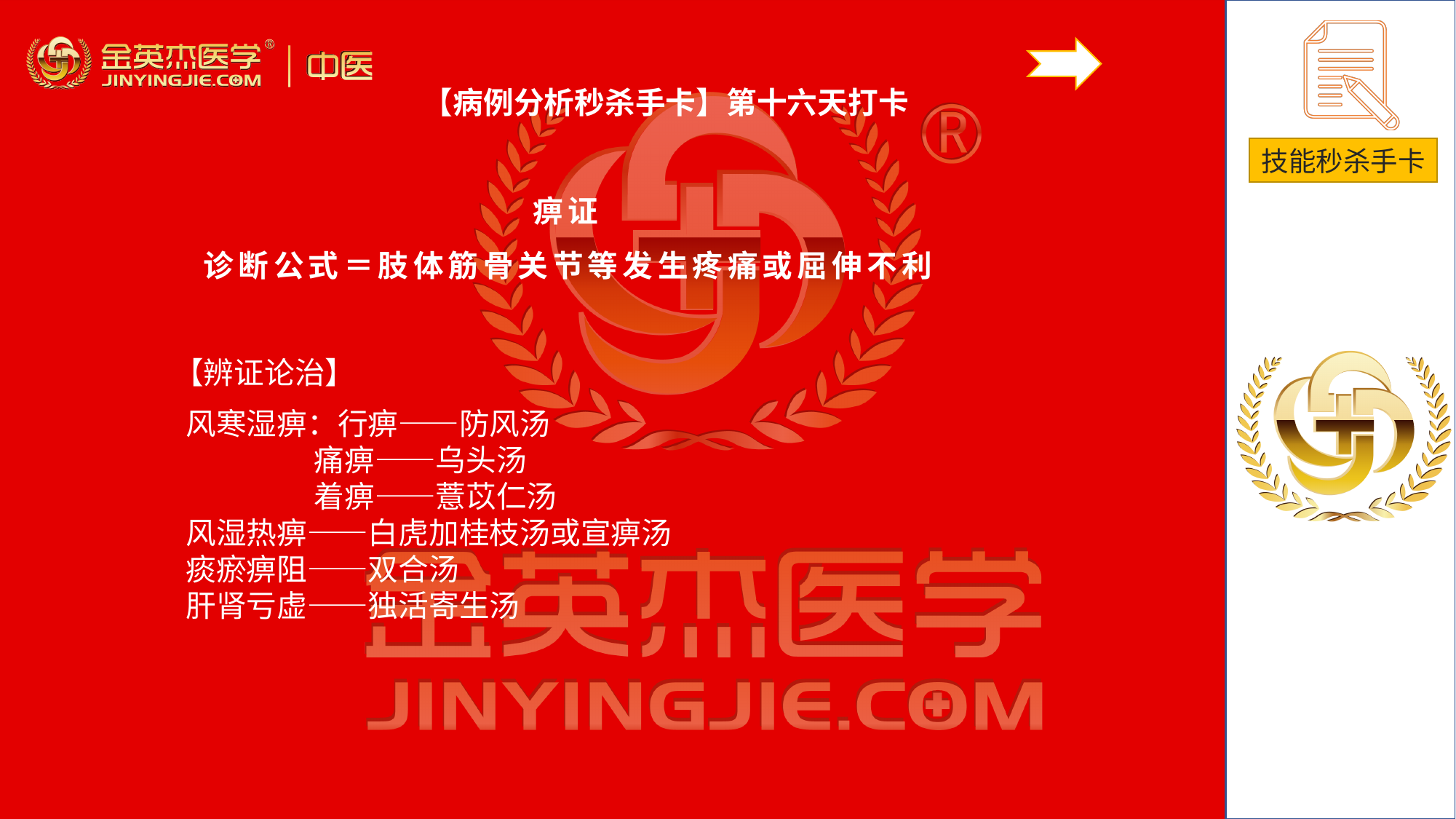

【病例分析秒杀手卡】第十六天打卡
痹证
诊断公式＝肢体筋骨关节等发生疼痛或屈伸不利
# 【辨证论治】
风寒湿痹：行痹——防风汤
                  痛痹——乌头汤
                  着痹——薏苡仁汤风湿热痹——白虎加桂枝汤或宣痹汤痰瘀痹阻——双合汤肝肾亏虚——独活寄生汤